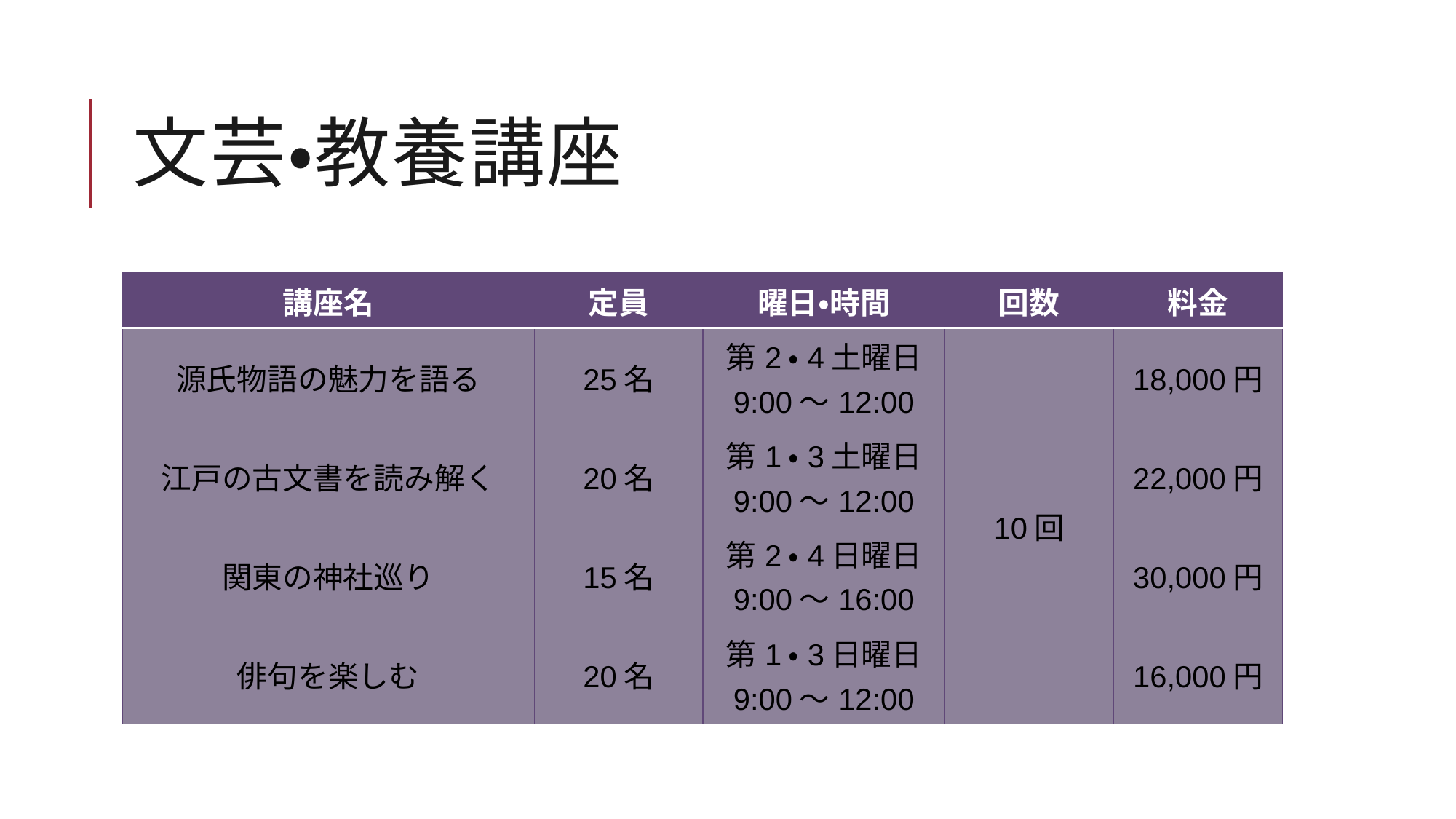

# 文芸・教養講座
| 講座名 | 定員 | 曜日・時間 | 回数 | 料金 |
| --- | --- | --- | --- | --- |
| 源氏物語の魅力を語る | 25名 | 第2・4土曜日 9:00～12:00 | 10回 | 18,000円 |
| 江戸の古文書を読み解く | 20名 | 第1・3土曜日 9:00～12:00 |  | 22,000円 |
| 関東の神社巡り | 15名 | 第2・4日曜日 9:00～16:00 |  | 30,000円 |
| 俳句を楽しむ | 20名 | 第1・3日曜日 9:00～12:00 |  | 16,000円 |